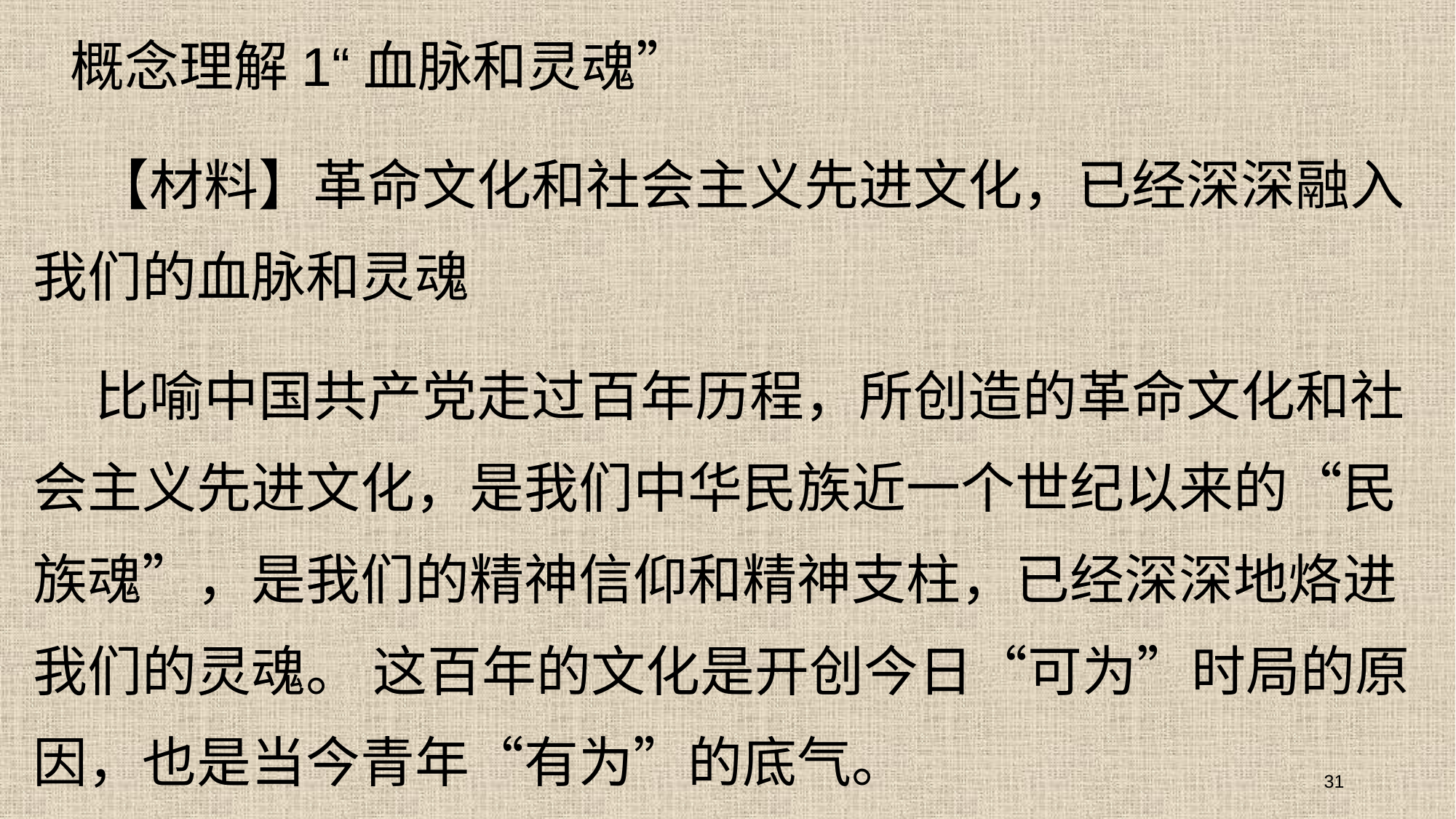

概念理解1“血脉和灵魂”
    【材料】革命文化和社会主义先进文化，已经深深融入我们的血脉和灵魂
    比喻中国共产党走过百年历程，所创造的革命文化和社会主义先进文化，是我们中华民族近一个世纪以来的“民族魂”，是我们的精神信仰和精神支柱，已经深深地烙进我们的灵魂。 这百年的文化是开创今日“可为”时局的原因，也是当今青年“有为”的底气。
31